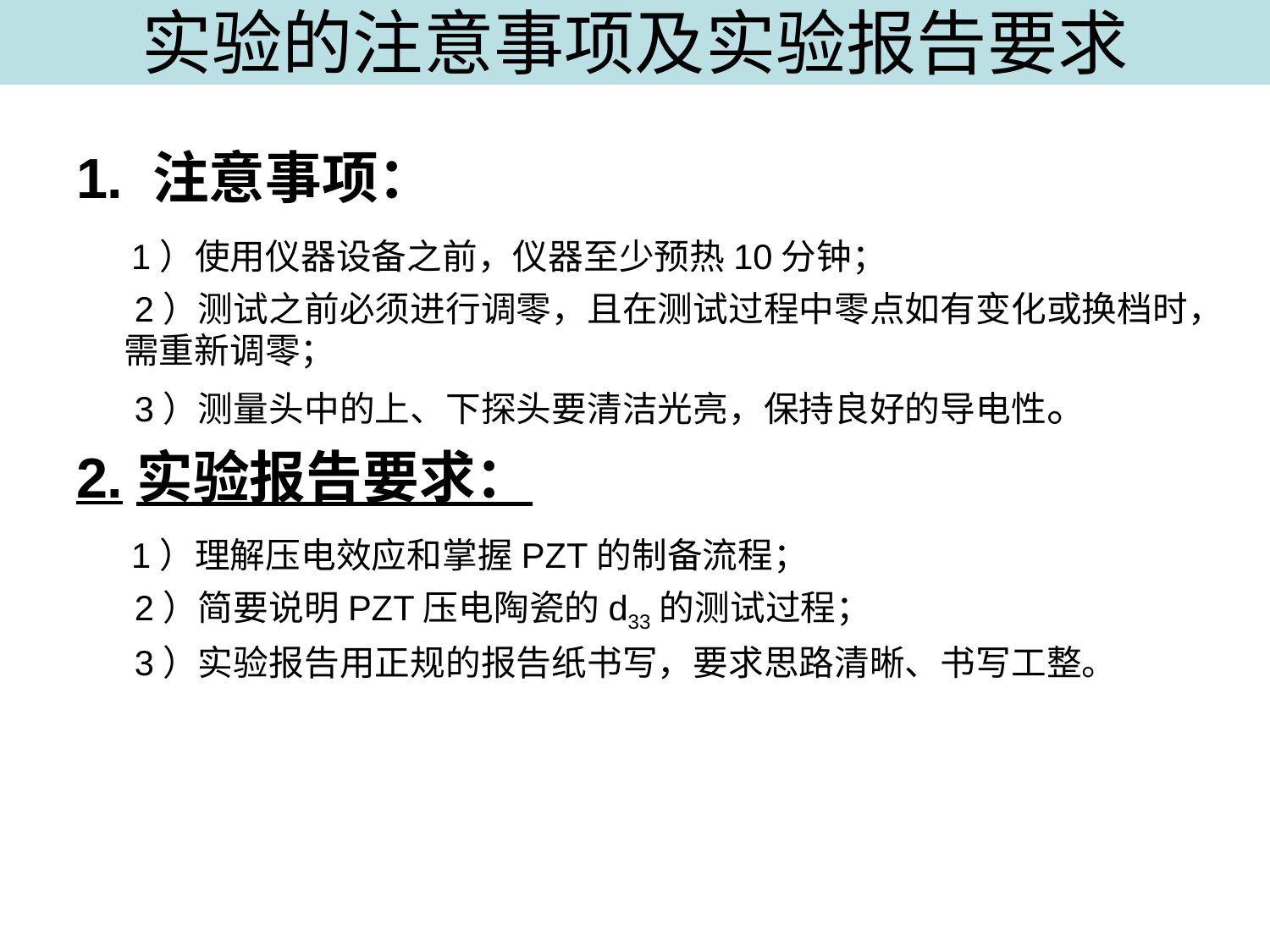

# 实验的注意事项及实验报告要求
1. 注意事项：
    1）使用仪器设备之前，仪器至少预热10分钟；
      2）测试之前必须进行调零，且在测试过程中零点如有变化或换档时，需重新调零；
      3）测量头中的上、下探头要清洁光亮，保持良好的导电性。
2.实验报告要求：
    1）理解压电效应和掌握PZT的制备流程；
      2）简要说明PZT压电陶瓷的d33的测试过程；
      3）实验报告用正规的报告纸书写，要求思路清晰、书写工整。